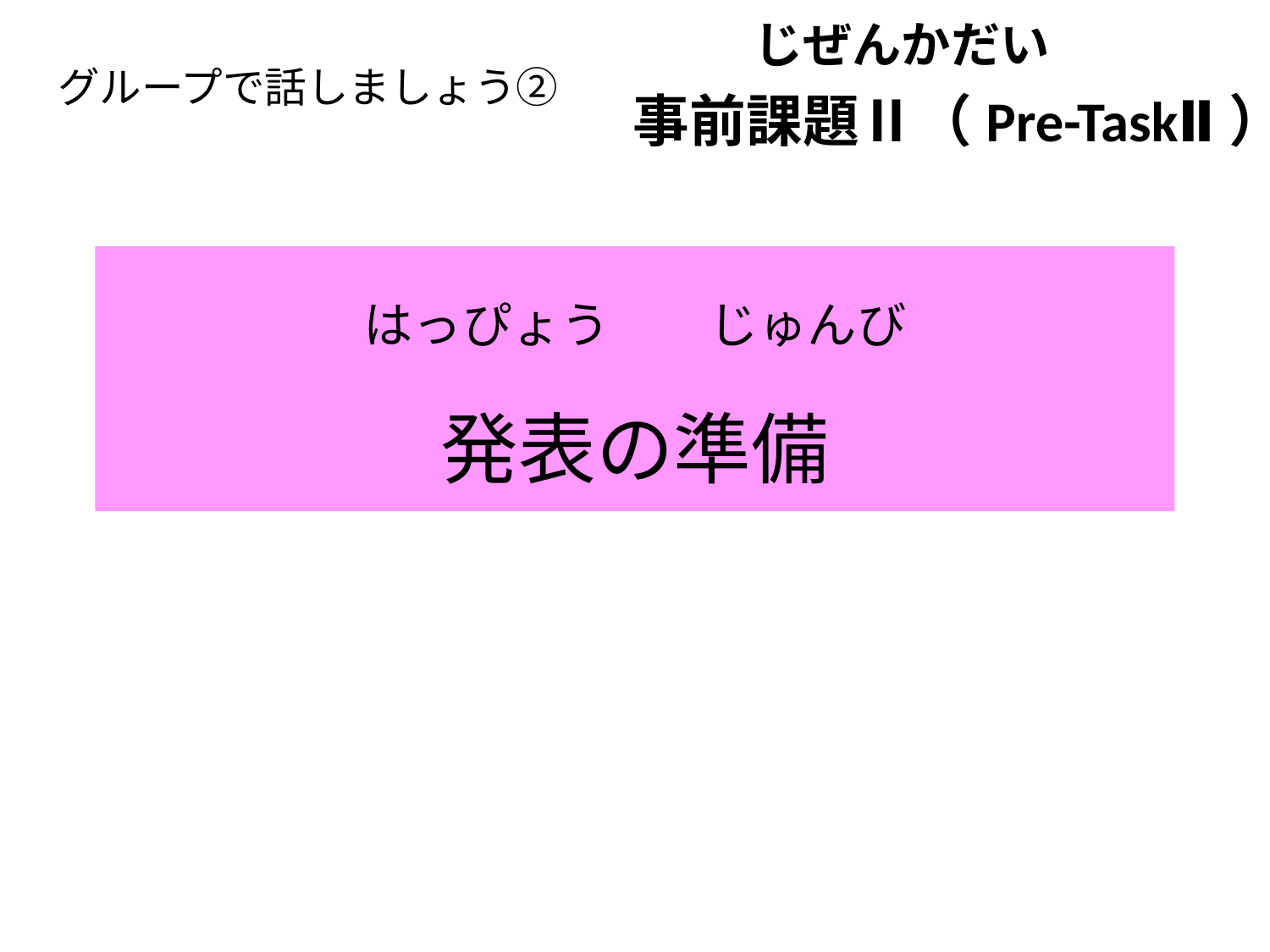

じぜんかだい
事前課題Ⅱ（Pre-TaskⅡ）

# グループで話しましょう②
はっぴょう　　じゅんび
発表の準備